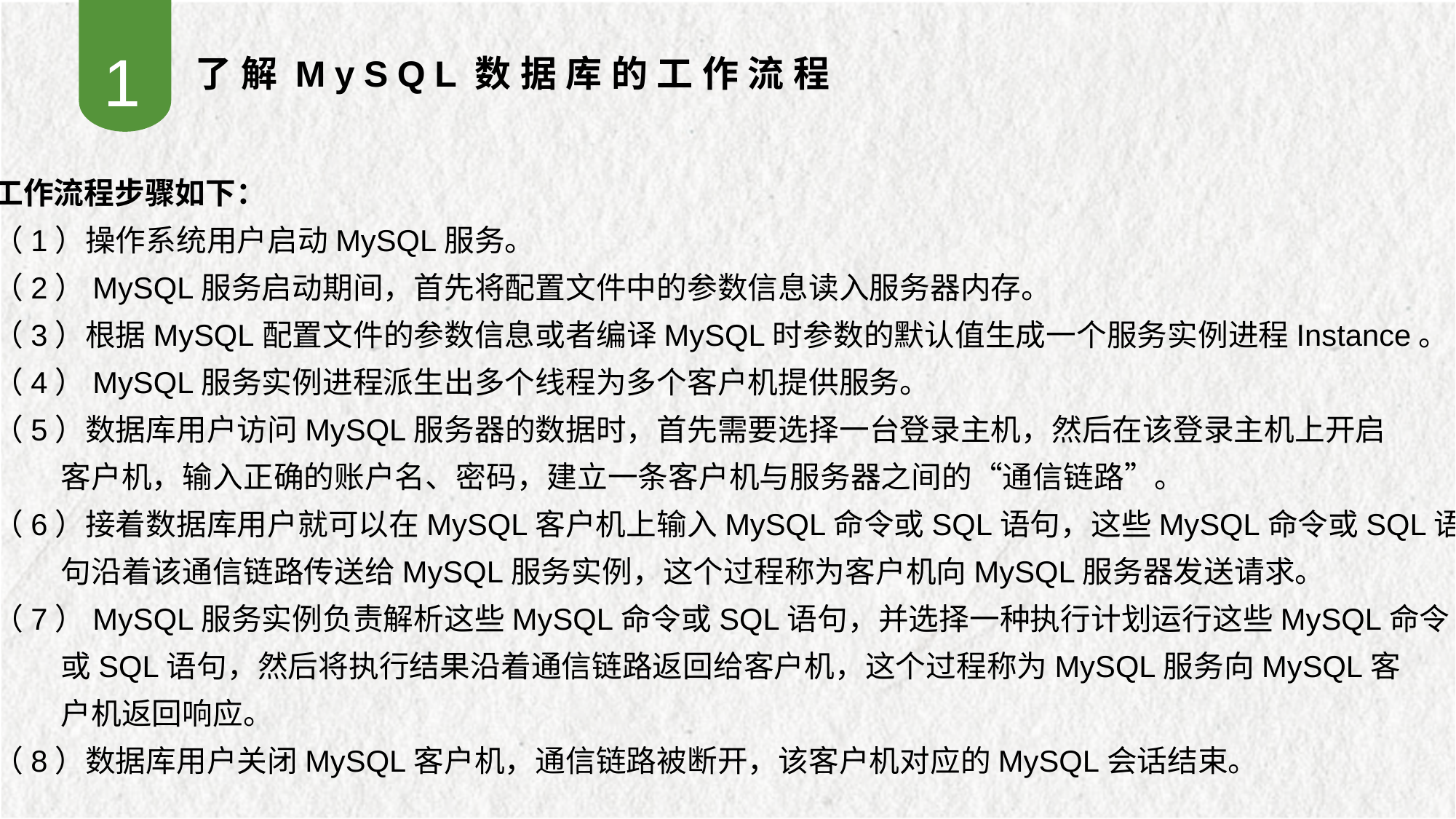

1
了解MySQL数据库的工作流程

工作流程步骤如下：
（1）操作系统用户启动MySQL服务。
（2）MySQL服务启动期间，首先将配置文件中的参数信息读入服务器内存。
（3）根据MySQL配置文件的参数信息或者编译MySQL时参数的默认值生成一个服务实例进程Instance。
（4）MySQL服务实例进程派生出多个线程为多个客户机提供服务。
（5）数据库用户访问MySQL服务器的数据时，首先需要选择一台登录主机，然后在该登录主机上开启
         客户机，输入正确的账户名、密码，建立一条客户机与服务器之间的“通信链路”。
（6）接着数据库用户就可以在MySQL客户机上输入MySQL命令或SQL语句，这些MySQL命令或SQL语
         句沿着该通信链路传送给MySQL服务实例，这个过程称为客户机向MySQL服务器发送请求。
（7）MySQL服务实例负责解析这些MySQL命令或SQL语句，并选择一种执行计划运行这些MySQL命令
         或SQL语句，然后将执行结果沿着通信链路返回给客户机，这个过程称为MySQL服务向MySQL客
         户机返回响应。
（8）数据库用户关闭MySQL客户机，通信链路被断开，该客户机对应的MySQL会话结束。